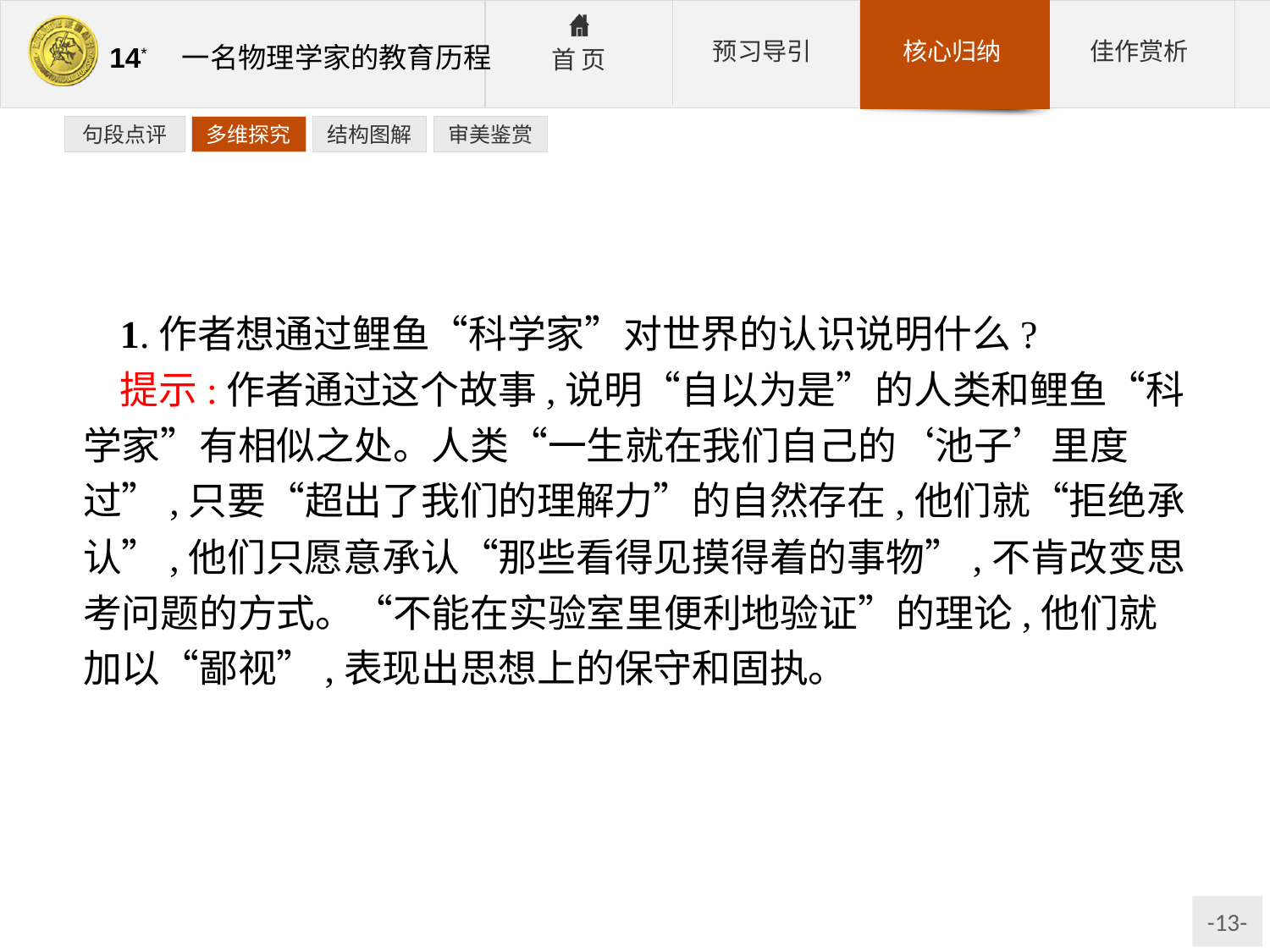

句段点评
多维探究
结构图解
审美鉴赏
1.作者想通过鲤鱼“科学家”对世界的认识说明什么?
提示:作者通过这个故事,说明“自以为是”的人类和鲤鱼“科学家”有相似之处。人类“一生就在我们自己的‘池子’里度过”,只要“超出了我们的理解力”的自然存在,他们就“拒绝承认”,他们只愿意承认“那些看得见摸得着的事物”,不肯改变思考问题的方式。“不能在实验室里便利地验证”的理论,他们就加以“鄙视”,表现出思想上的保守和固执。